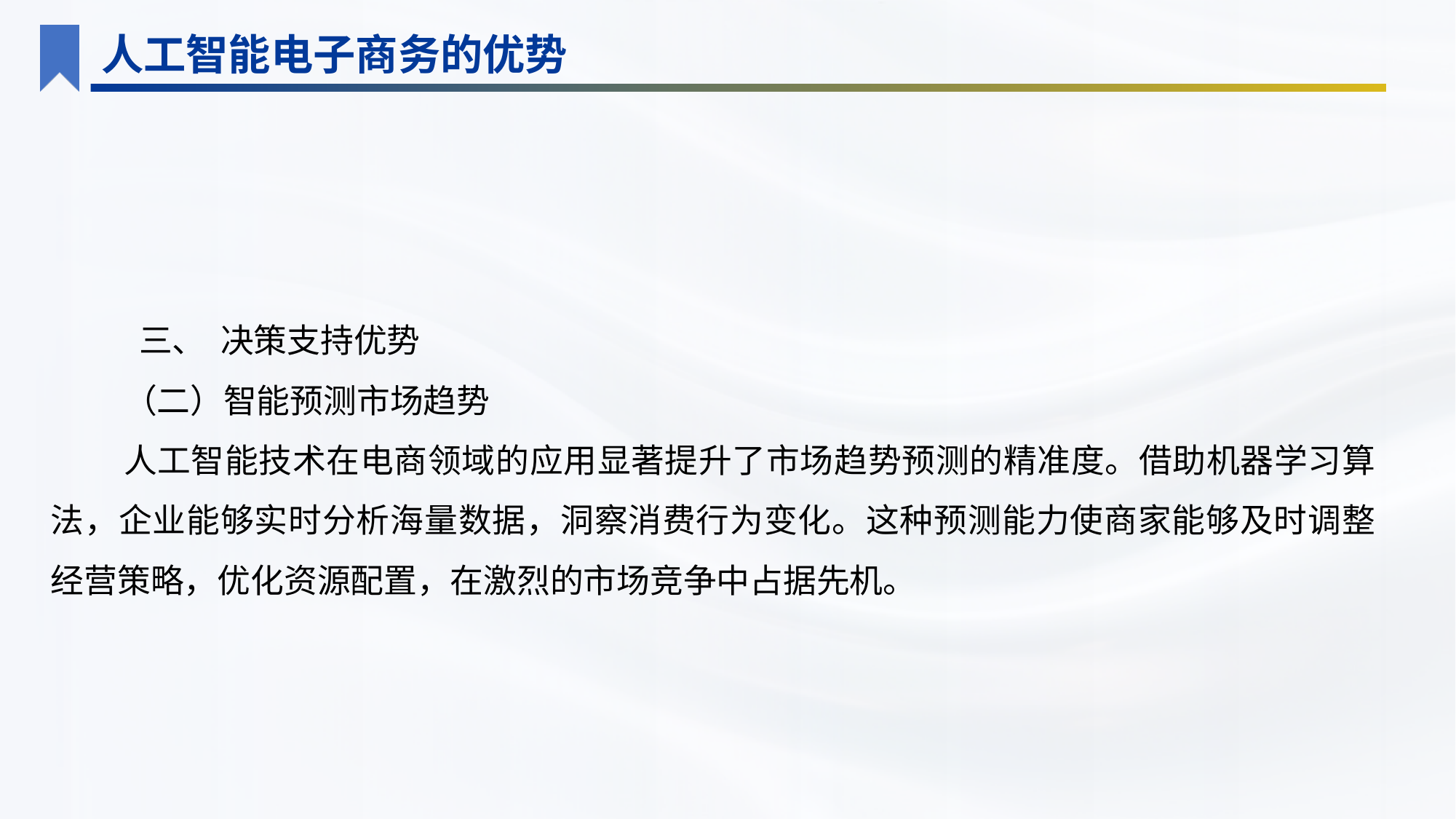

人工智能电子商务的优势
 三、  决策支持优势
（二）智能预测市场趋势
人工智能技术在电商领域的应用显著提升了市场趋势预测的精准度。借助机器学习算法，企业能够实时分析海量数据，洞察消费行为变化。这种预测能力使商家能够及时调整经营策略，优化资源配置，在激烈的市场竞争中占据先机。